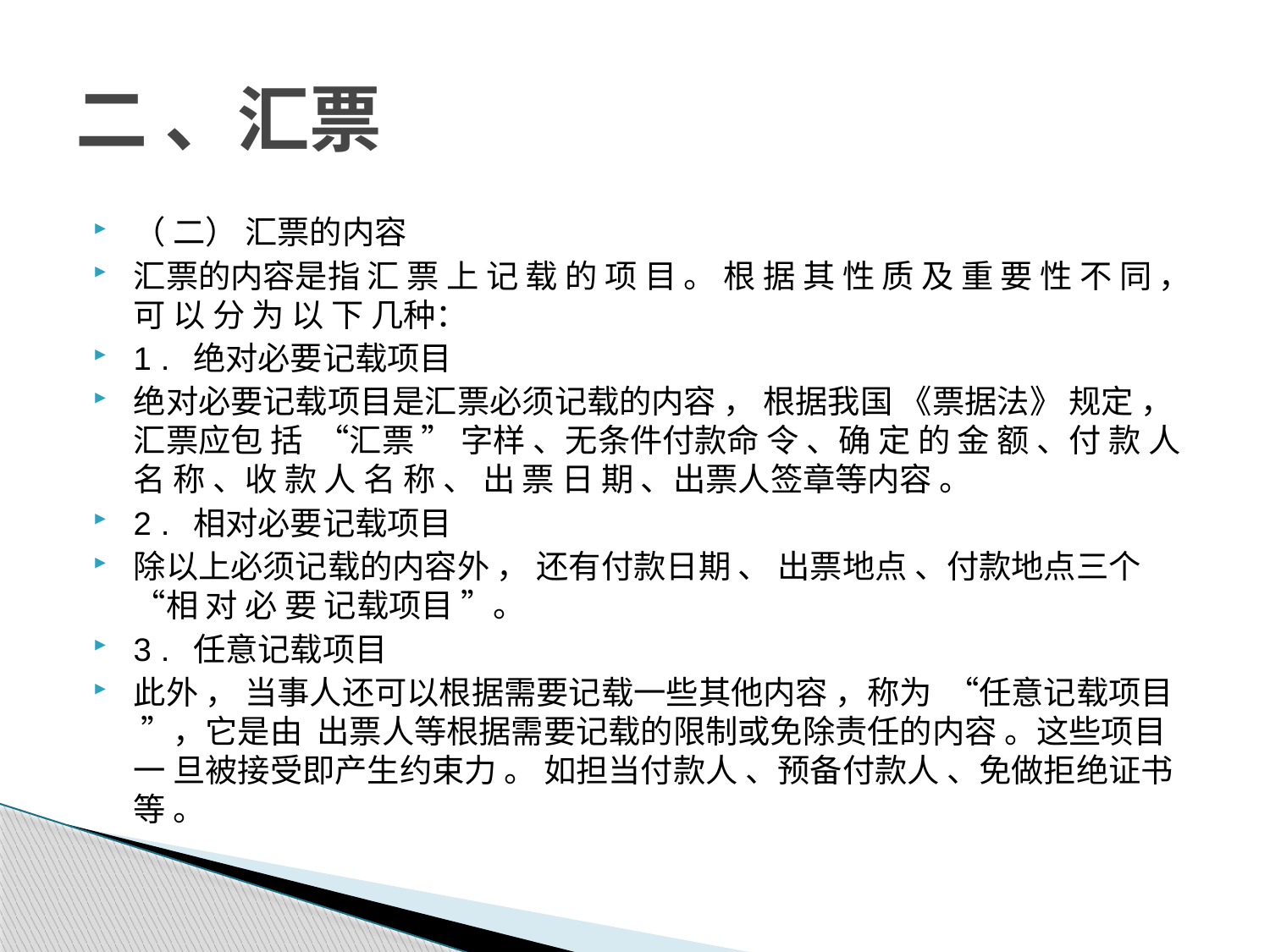

# 二 、汇票
（ 二） 汇票的内容
汇票的内容是指 汇 票 上 记 载 的 项 目 。 根 据 其 性 质 及 重 要 性 不 同 ， 可 以 分 为 以 下 几种：
1 .  绝对必要记载项目
绝对必要记载项目是汇票必须记载的内容 ， 根据我国 《票据法》 规定 ， 汇票应包 括  “汇票 ” 字样 、无条件付款命 令 、确 定 的 金 额 、付 款 人 名 称 、收 款 人 名 称 、 出 票 日 期 、出票人签章等内容 。
2 .  相对必要记载项目
除以上必须记载的内容外 ， 还有付款日期 、 出票地点 、付款地点三个  “相 对 必 要 记载项目 ”。
3 .  任意记载项目
此外 ， 当事人还可以根据需要记载一些其他内容 ，称为  “任意记载项目 ”，它是由  出票人等根据需要记载的限制或免除责任的内容 。这些项目 一 旦被接受即产生约束力 。 如担当付款人 、预备付款人 、免做拒绝证书等 。